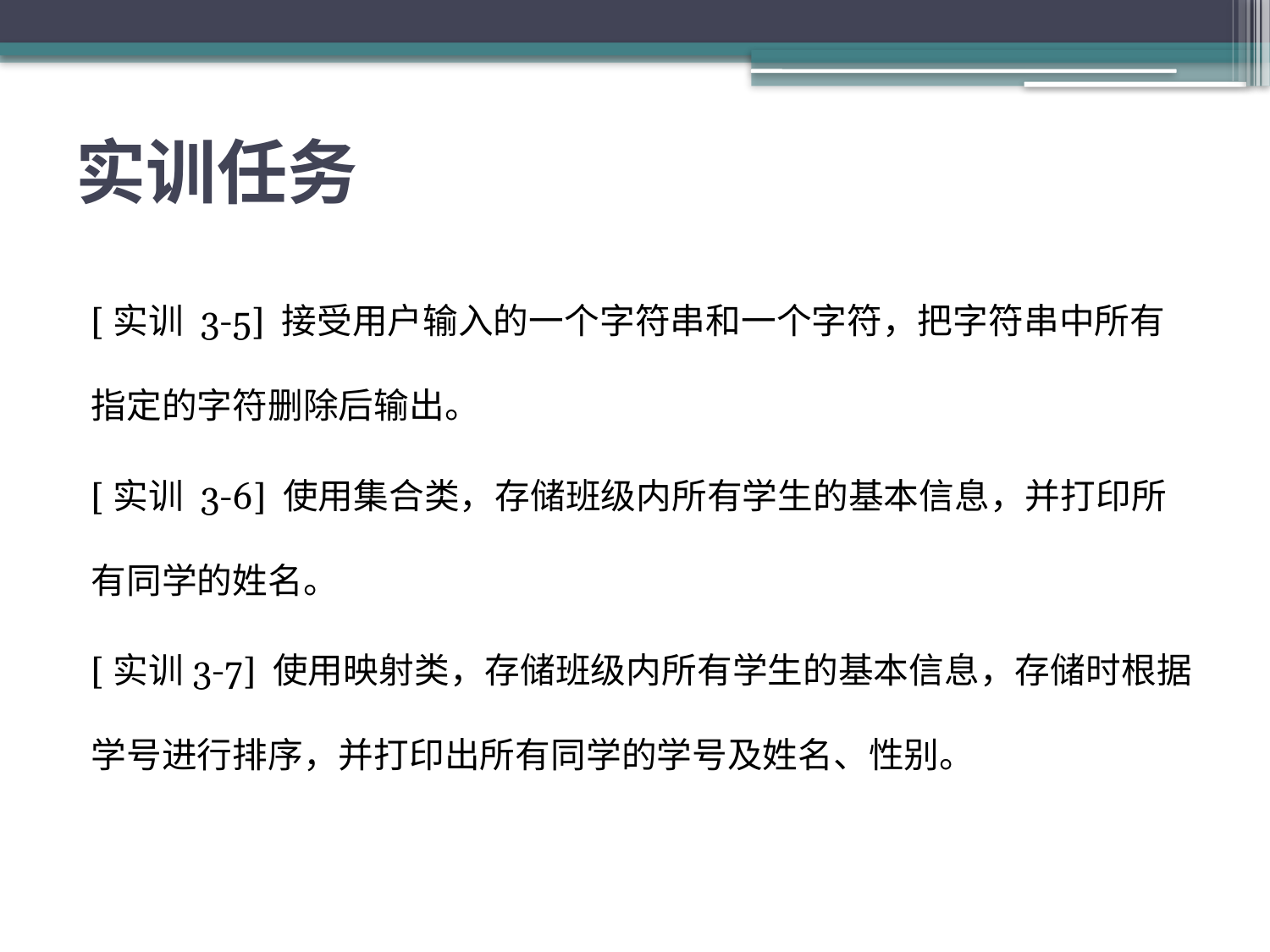

# 实训任务
[实训 3-5] 接受用户输入的一个字符串和一个字符，把字符串中所有指定的字符删除后输出。
[实训 3-6] 使用集合类，存储班级内所有学生的基本信息，并打印所有同学的姓名。
[实训3-7] 使用映射类，存储班级内所有学生的基本信息，存储时根据学号进行排序，并打印出所有同学的学号及姓名、性别。